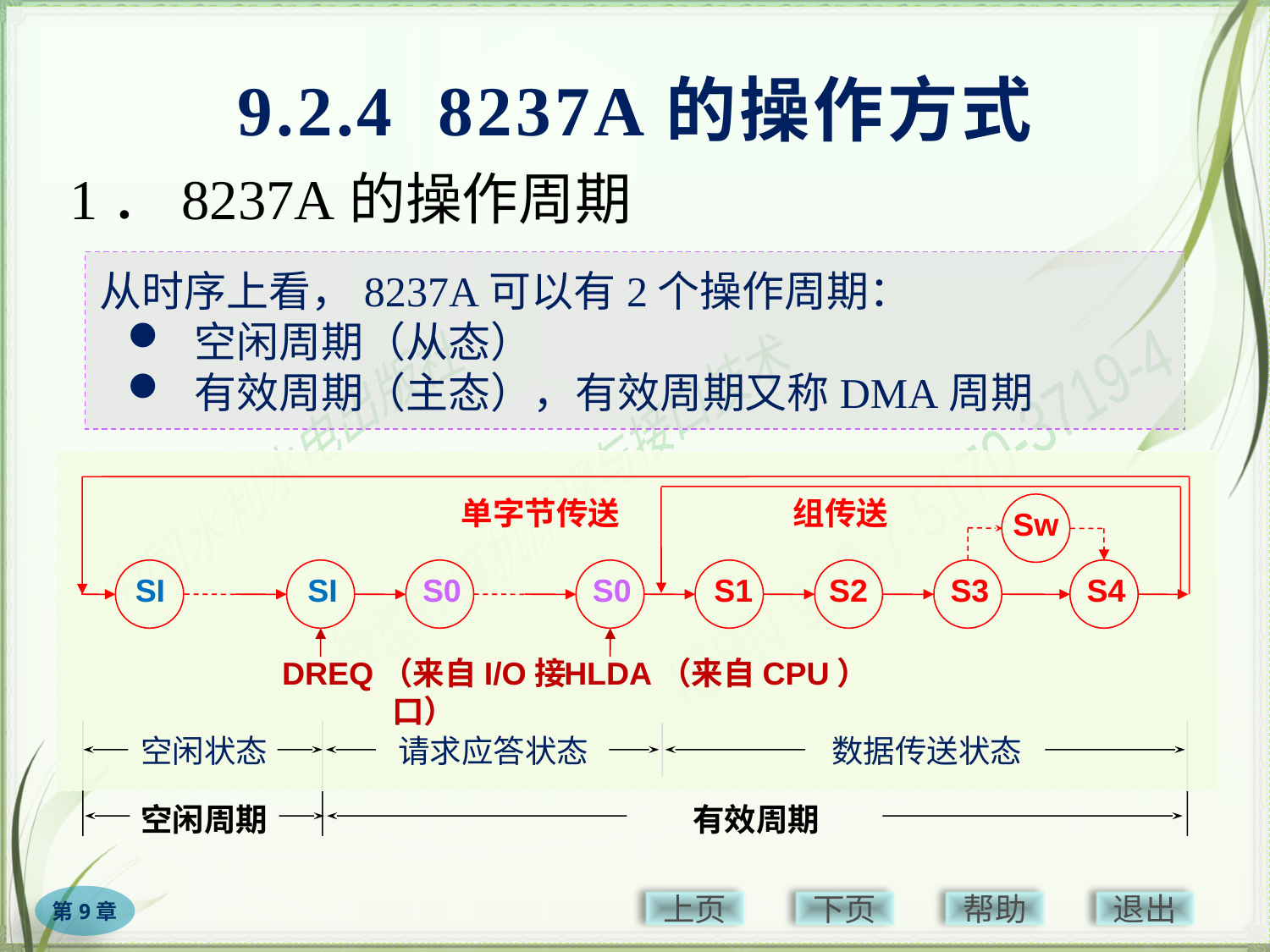

# 9.2.4  8237A的操作方式
1．8237A的操作周期
从时序上看，8237A可以有2个操作周期：
 空闲周期（从态）
 有效周期（主态），有效周期又称DMA周期

单字节传送

组传送

Sw

SI

SI

S0

S0

S1

S2

S3

S4

DREQ（来自I/O接口）
HLDA（来自CPU）

空闲周期
有效周期

单字节传送

组传送

Sw

S1

S2

S3

S4

SI

SI

S0

S0

DREQ（来自I/O接口）

HLDA（来自CPU）

请求应答状态

空闲状态

数据传送状态